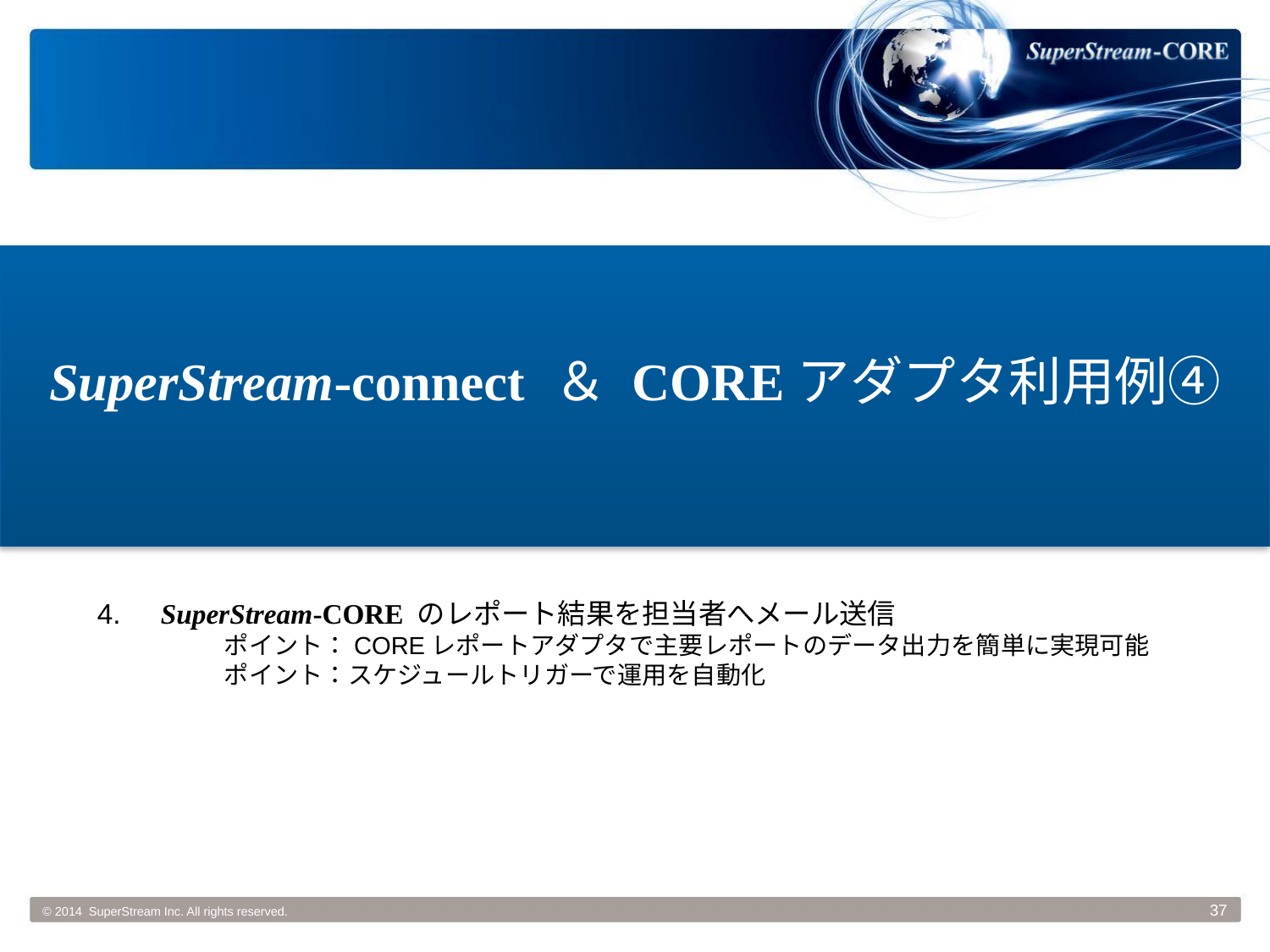

SuperStream-connect ＆ COREアダプタ利用例④

4.	SuperStream-CORE のレポート結果を担当者へメール送信
	ポイント：COREレポートアダプタで主要レポートのデータ出力を簡単に実現可能
	ポイント：スケジュールトリガーで運用を自動化
© 2014  SuperStream Inc. All rights reserved.
37